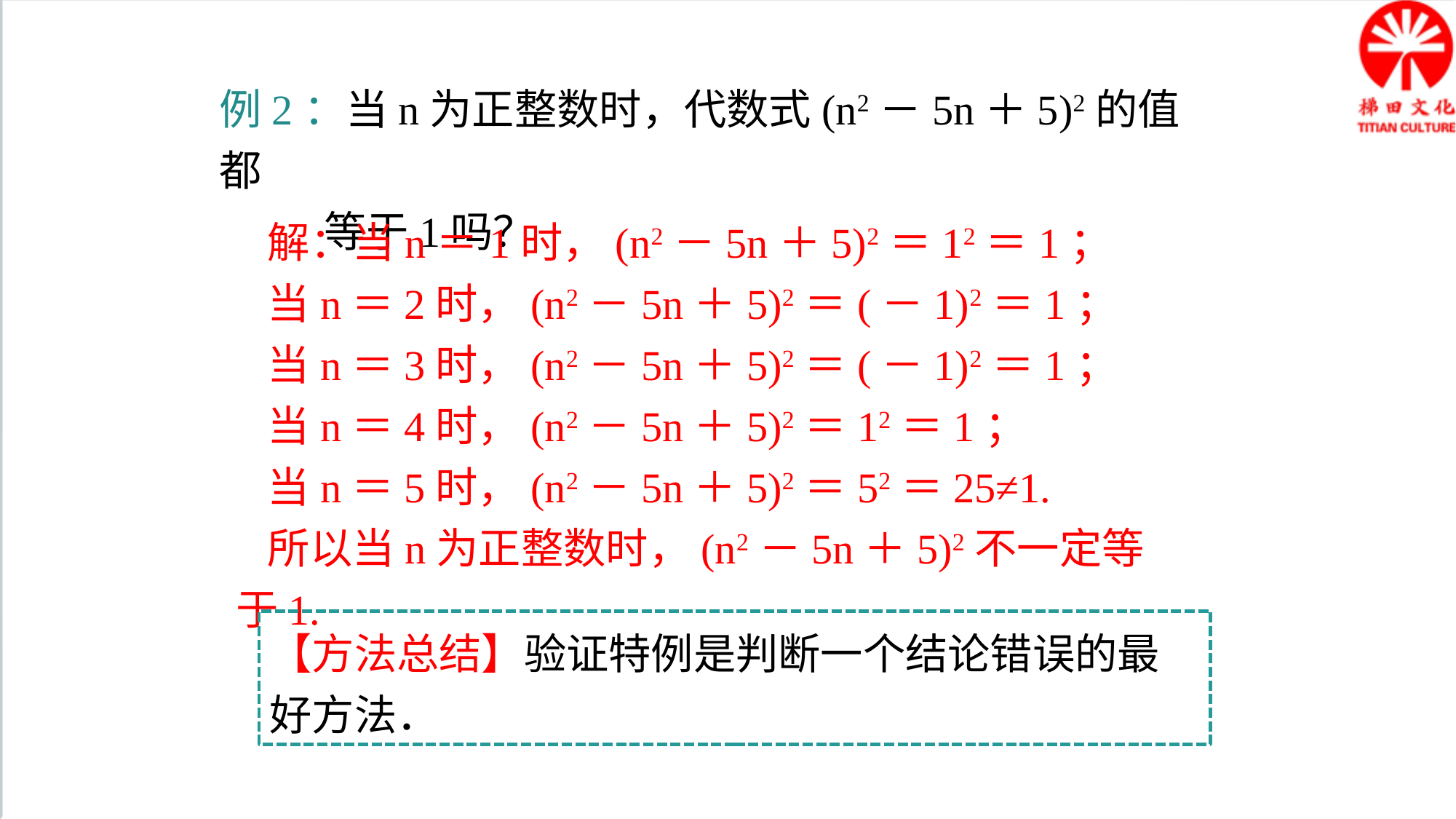

例2：当n为正整数时，代数式(n2－5n＋5)2的值都
          等于1吗？
解：当n＝1时，(n2－5n＋5)2＝12＝1；
当n＝2时，(n2－5n＋5)2＝(－1)2＝1；
当n＝3时，(n2－5n＋5)2＝(－1)2＝1；
当n＝4时，(n2－5n＋5)2＝12＝1；
当n＝5时，(n2－5n＋5)2＝52＝25≠1.
所以当n为正整数时，(n2－5n＋5)2不一定等于1.
【方法总结】验证特例是判断一个结论错误的最好方法．